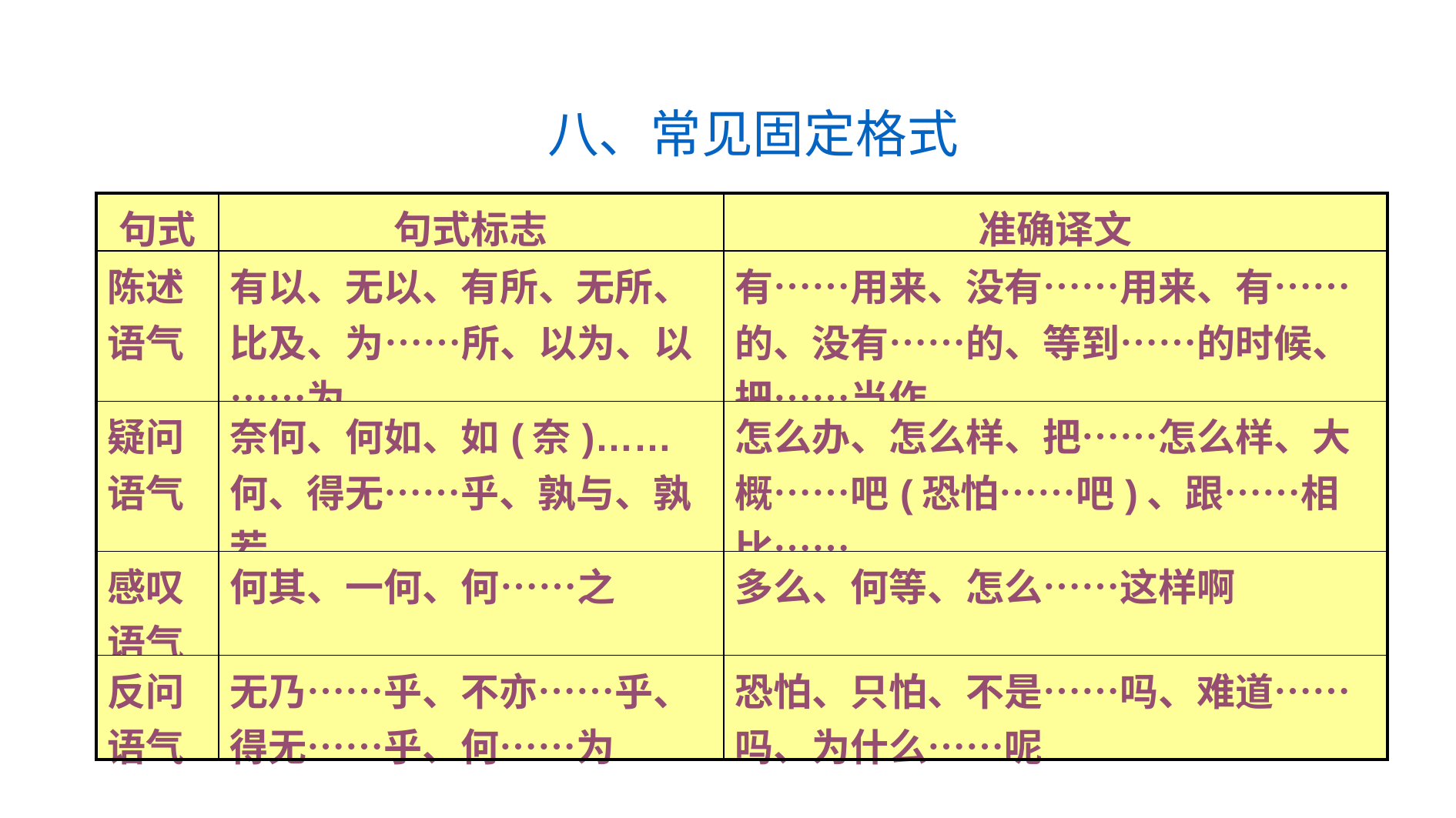

八、常见固定格式
| 句式 | 句式标志 | 准确译文 |
| --- | --- | --- |
| 陈述语气 | 有以、无以、有所、无所、比及、为……所、以为、以……为 | 有……用来、没有……用来、有……的、没有……的、等到……的时候、把……当作 |
| 疑问语气 | 奈何、何如、如(奈)……何、得无……乎、孰与、孰若 | 怎么办、怎么样、把……怎么样、大概……吧(恐怕……吧)、跟……相比…… |
| 感叹语气 | 何其、一何、何……之 | 多么、何等、怎么……这样啊 |
| 反问语气 | 无乃……乎、不亦……乎、得无……乎、何……为 | 恐怕、只怕、不是……吗、难道……吗、为什么……呢 |